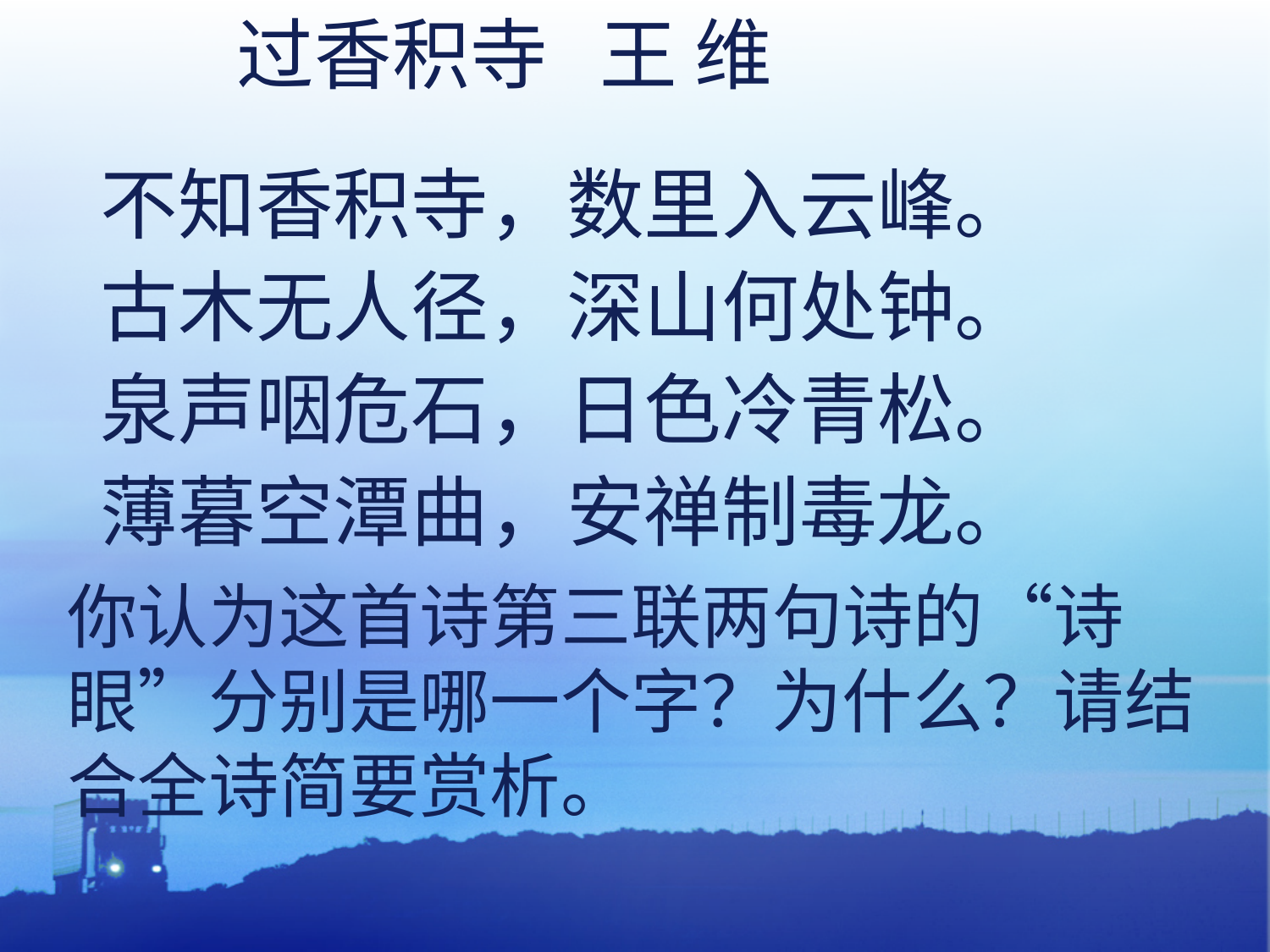

过香积寺   王 维

    不知香积寺，数里入云峰。

    古木无人径，深山何处钟。

    泉声咽危石，日色冷青松。

    薄暮空潭曲，安禅制毒龙。
你认为这首诗第三联两句诗的“诗眼”分别是哪一个字？为什么？请结合全诗简要赏析。